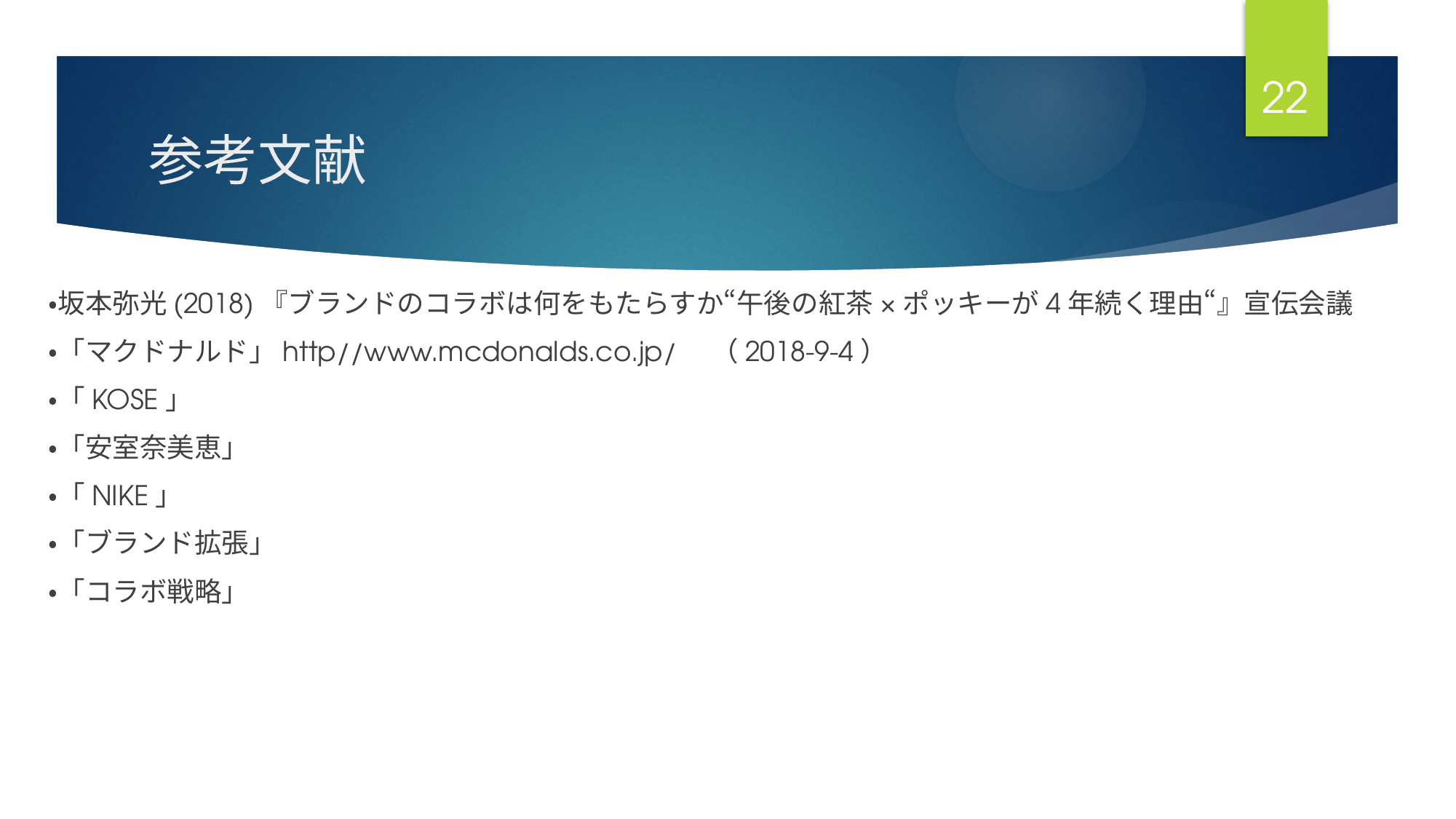

22
# 参考文献
・坂本弥光(2018)『ブランドのコラボは何をもたらすか“午後の紅茶×ポッキーが4年続く理由“』宣伝会議
・「マクドナルド」http//www.mcdonalds.co.jp/　（2018-9-4）
・「KOSE」
・「安室奈美恵」
・「NIKE」
・「ブランド拡張」
・「コラボ戦略」